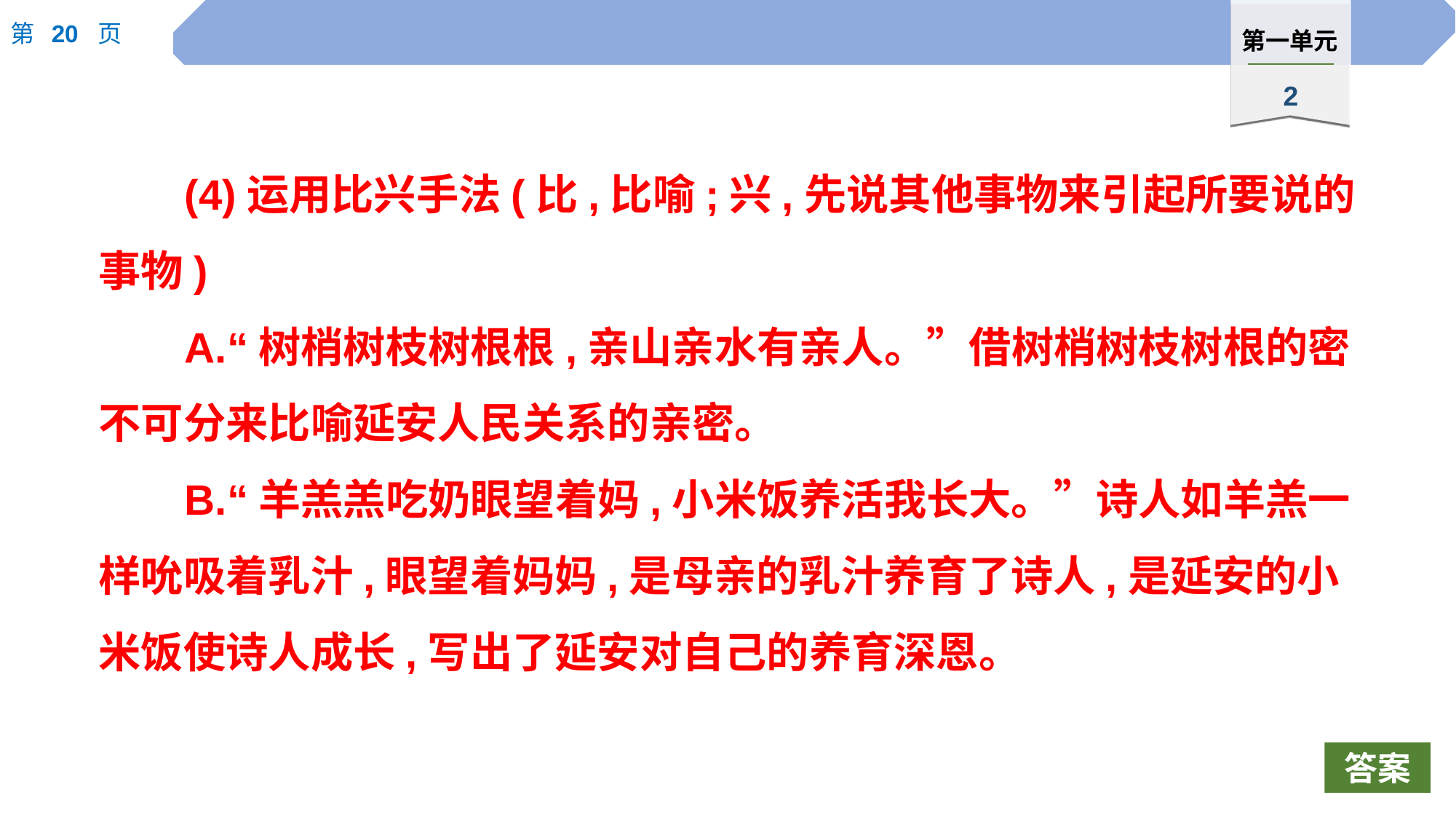

(4)运用比兴手法(比,比喻;兴,先说其他事物来引起所要说的事物)
A.“树梢树枝树根根,亲山亲水有亲人。”借树梢树枝树根的密不可分来比喻延安人民关系的亲密。
B.“羊羔羔吃奶眼望着妈,小米饭养活我长大。”诗人如羊羔一样吮吸着乳汁,眼望着妈妈,是母亲的乳汁养育了诗人,是延安的小米饭使诗人成长,写出了延安对自己的养育深恩。
答案